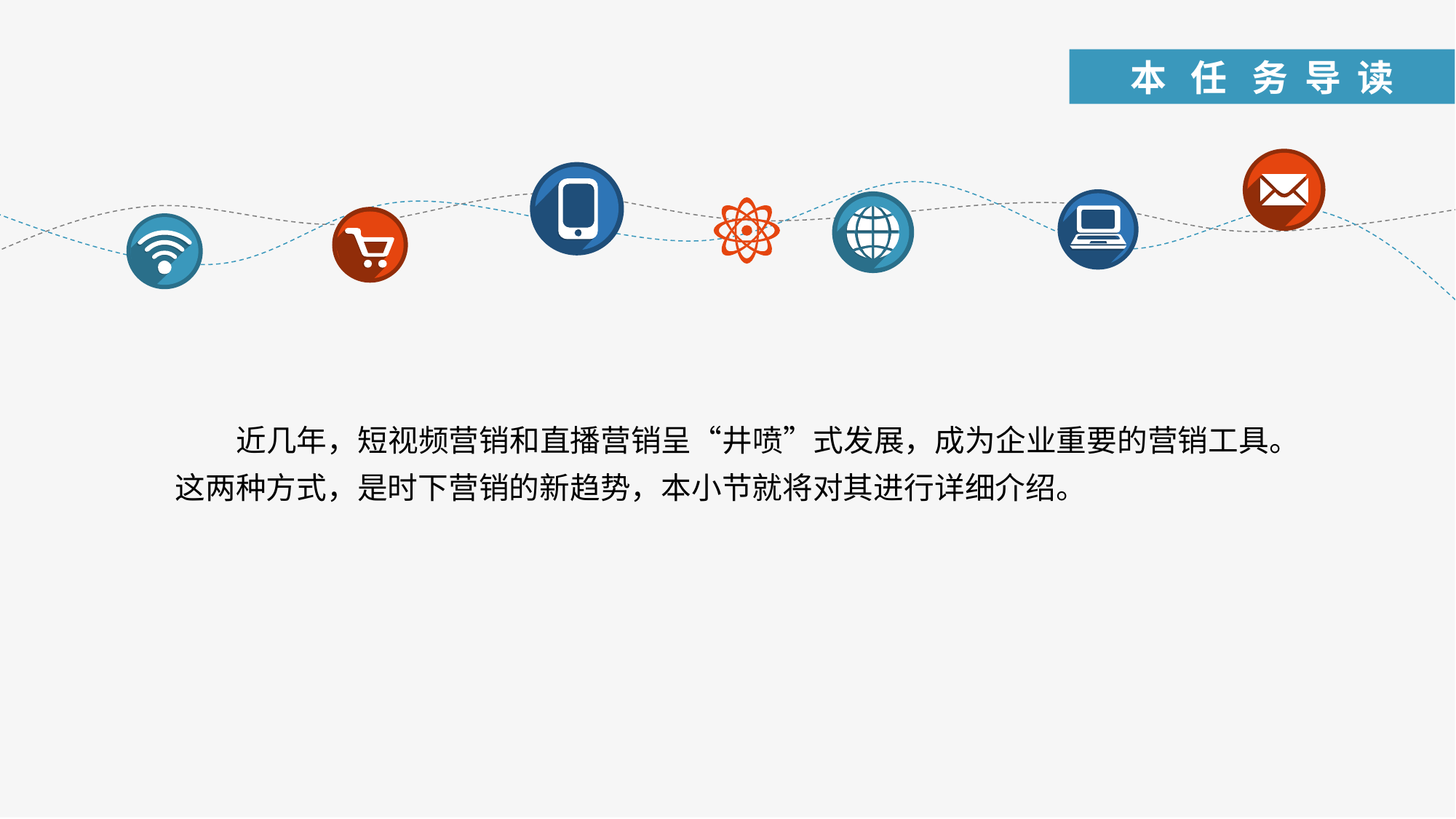

本   任   务  导  读

        近几年，短视频营销和直播营销呈“井喷”式发展，成为企业重要的营销工具。
这两种方式，是时下营销的新趋势，本小节就将对其进行详细介绍。